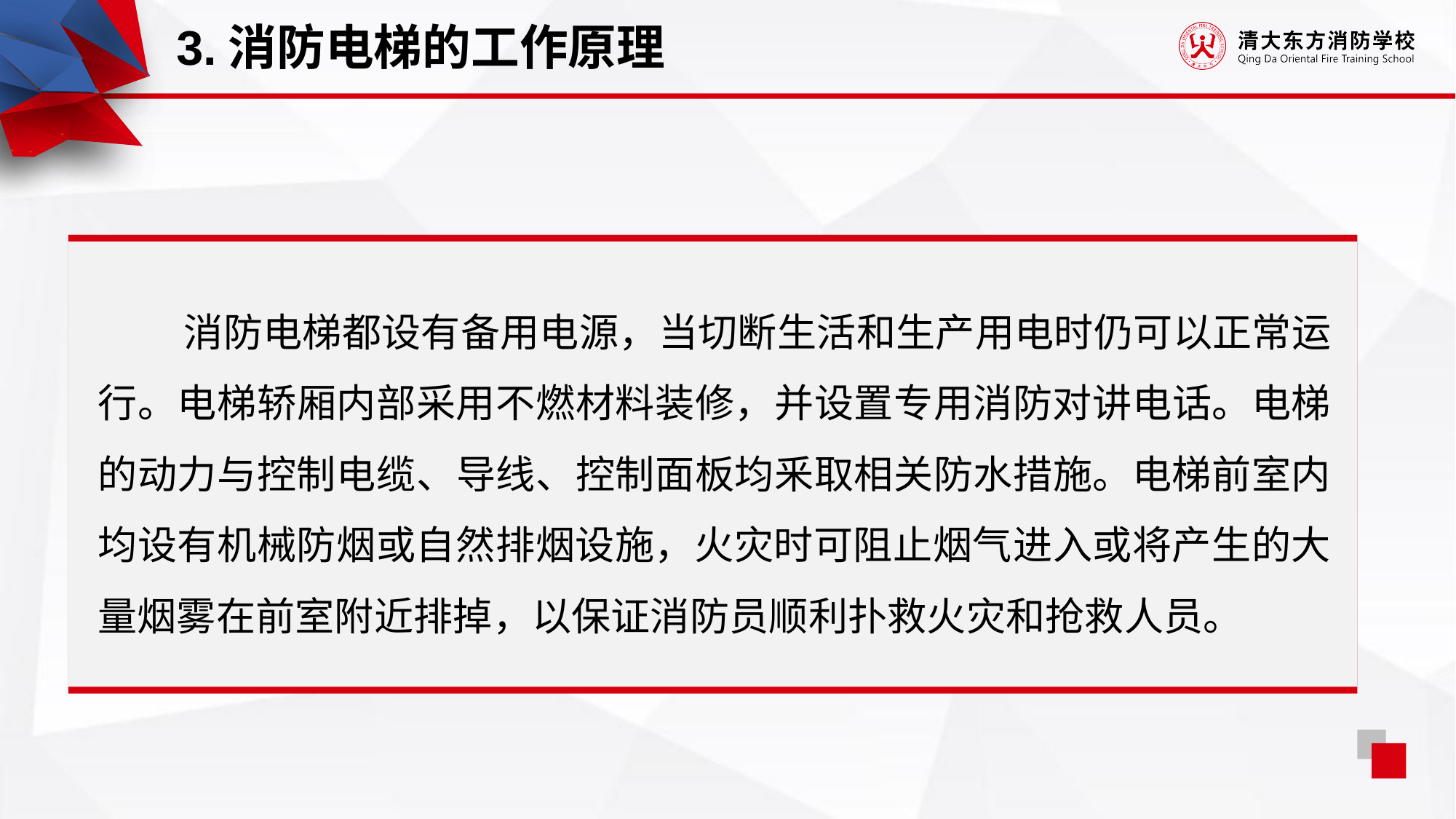

3.消防电梯的工作原理

消防电梯都设有备用电源，当切断生活和生产用电时仍可以正常运行。电梯轿厢内部采用不燃材料装修，并设置专用消防对讲电话。电梯的动力与控制电缆、导线、控制面板均釆取相关防水措施。电梯前室内均设有机械防烟或自然排烟设施，火灾时可阻止烟气进入或将产生的大量烟雾在前室附近排掉，以保证消防员顺利扑救火灾和抢救人员。